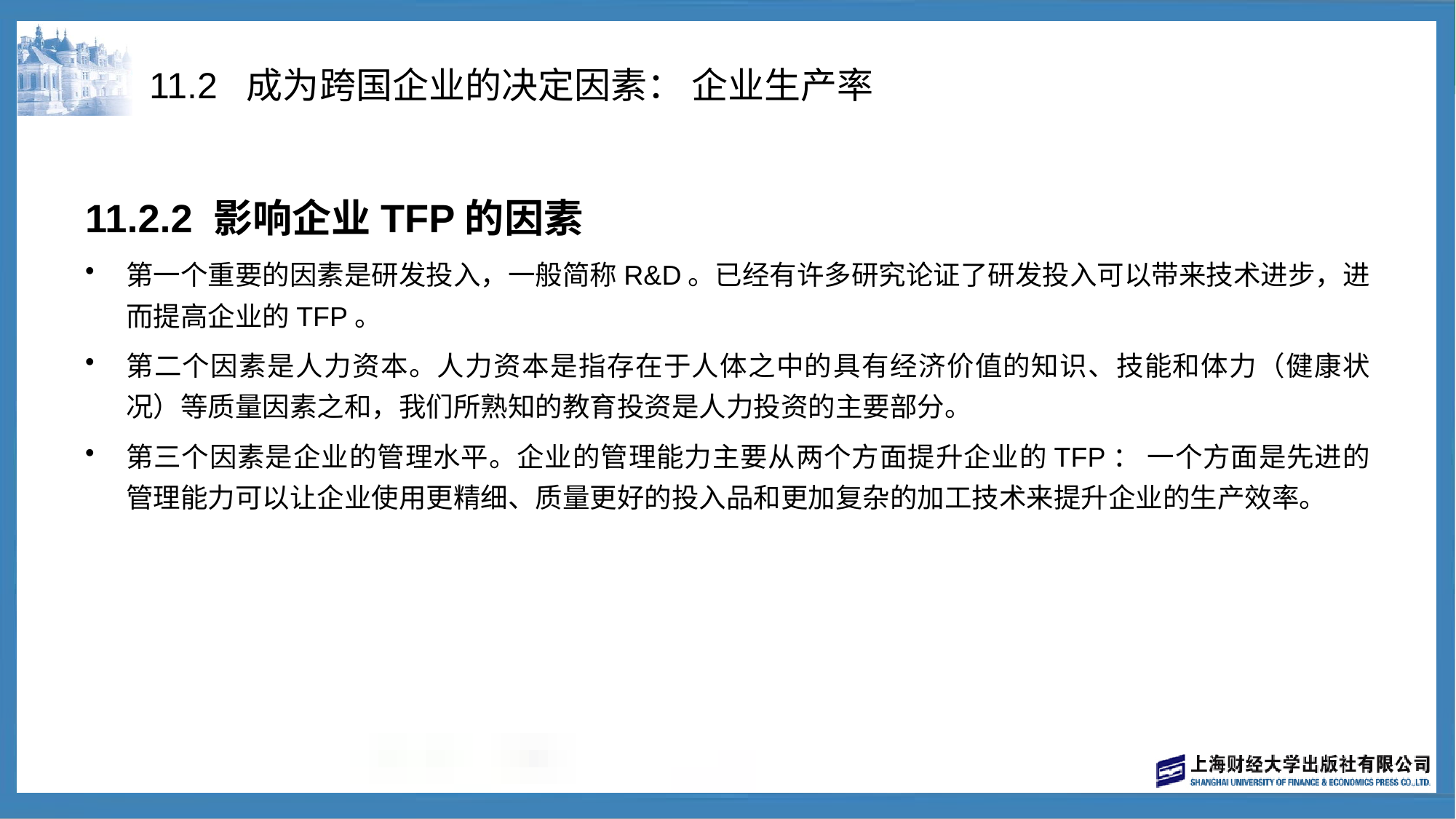

# 11.2  成为跨国企业的决定因素： 企业生产率
11.2.2 影响企业TFP的因素
第一个重要的因素是研发投入，一般简称R&D。已经有许多研究论证了研发投入可以带来技术进步，进而提高企业的TFP。
第二个因素是人力资本。人力资本是指存在于人体之中的具有经济价值的知识、技能和体力（健康状况）等质量因素之和，我们所熟知的教育投资是人力投资的主要部分。
第三个因素是企业的管理水平。企业的管理能力主要从两个方面提升企业的TFP： 一个方面是先进的管理能力可以让企业使用更精细、质量更好的投入品和更加复杂的加工技术来提升企业的生产效率。